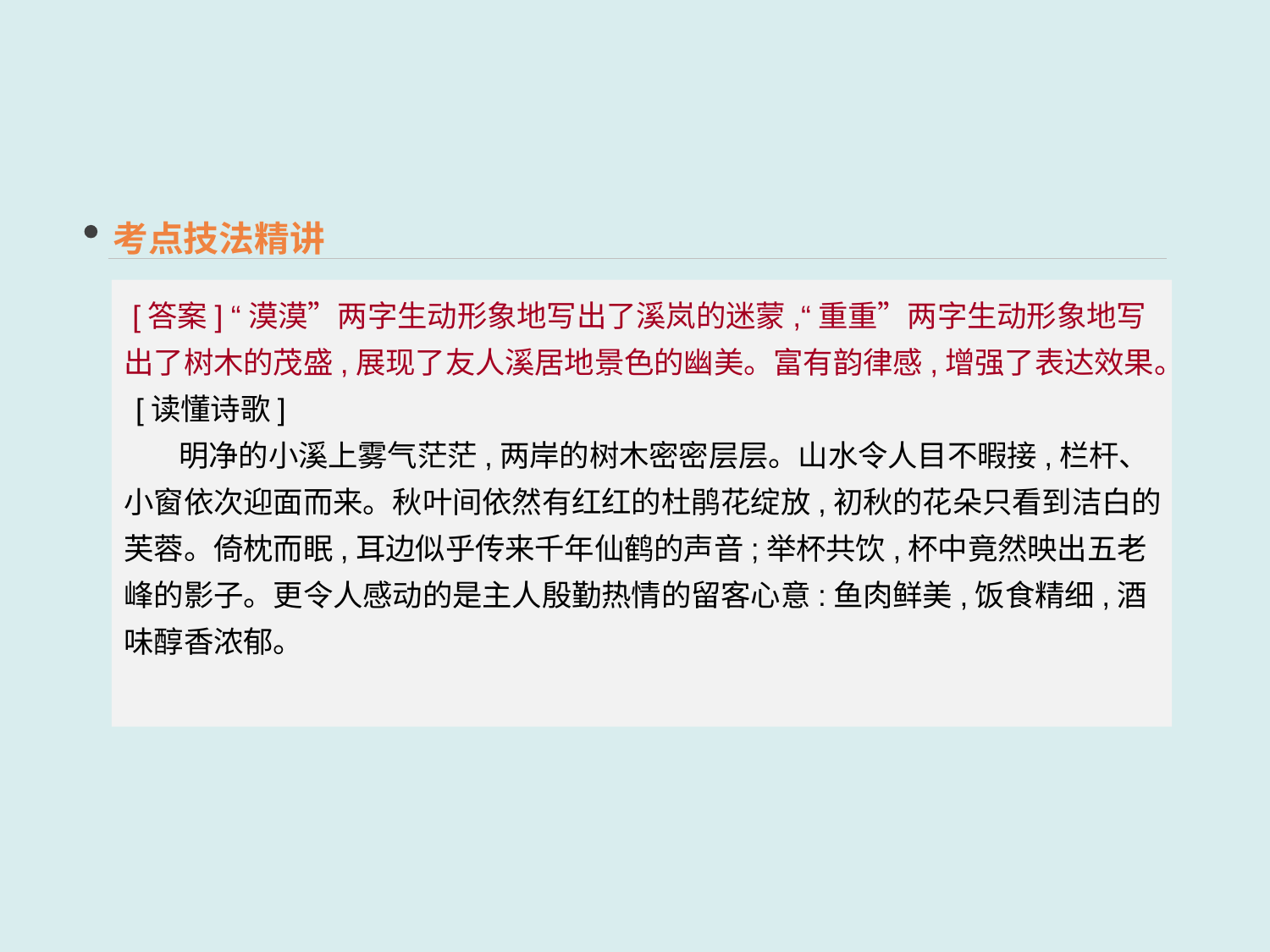

考点技法精讲

 [答案] “漠漠”两字生动形象地写出了溪岚的迷蒙,“重重”两字生动形象地写出了树木的茂盛,展现了友人溪居地景色的幽美。富有韵律感,增强了表达效果。 [读懂诗歌]
       明净的小溪上雾气茫茫,两岸的树木密密层层。山水令人目不暇接,栏杆、小窗依次迎面而来。秋叶间依然有红红的杜鹃花绽放,初秋的花朵只看到洁白的芙蓉。倚枕而眠,耳边似乎传来千年仙鹤的声音;举杯共饮,杯中竟然映出五老峰的影子。更令人感动的是主人殷勤热情的留客心意:鱼肉鲜美,饭食精细,酒味醇香浓郁。